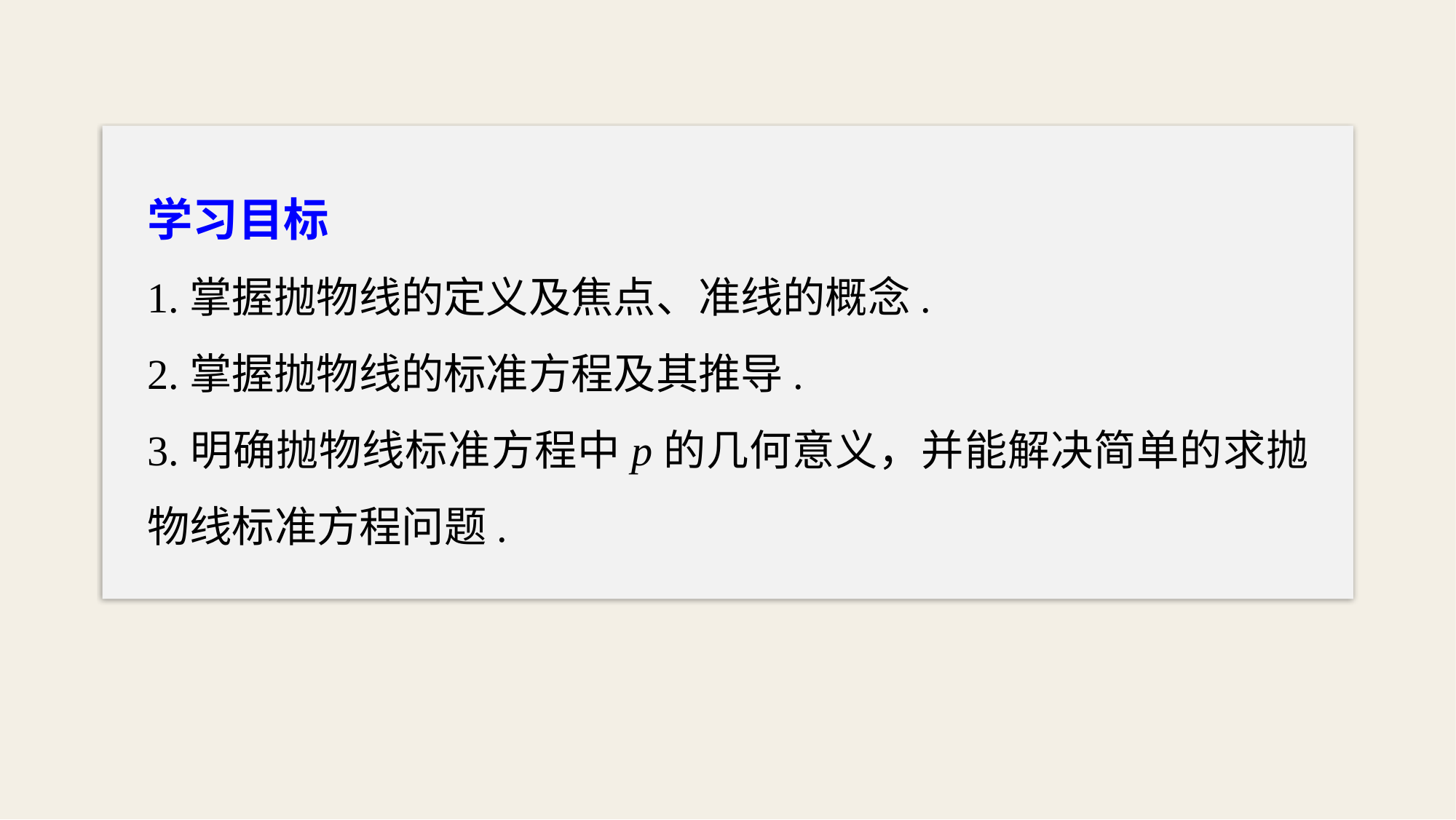

学习目标
1.掌握抛物线的定义及焦点、准线的概念.
2.掌握抛物线的标准方程及其推导.
3.明确抛物线标准方程中p的几何意义，并能解决简单的求抛物线标准方程问题.